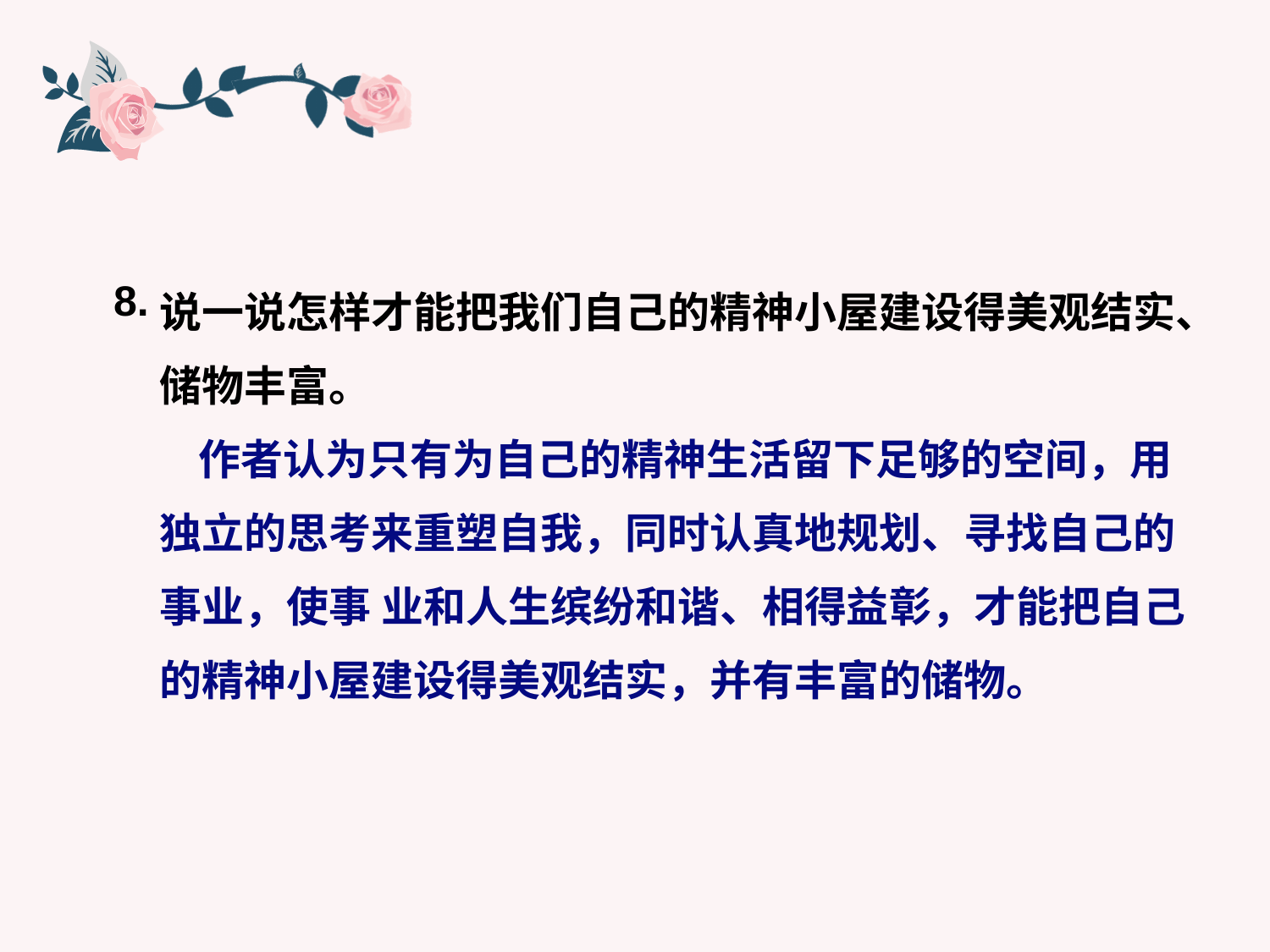

说一说怎样才能把我们自己的精神小屋建设得美观结实、储物丰富。
   作者认为只有为自己的精神生活留下足够的空间，用独立的思考来重塑自我，同时认真地规划、寻找自己的事业，使事 业和人生缤纷和谐、相得益彰，才能把自己的精神小屋建设得美观结实，并有丰富的储物。
8.